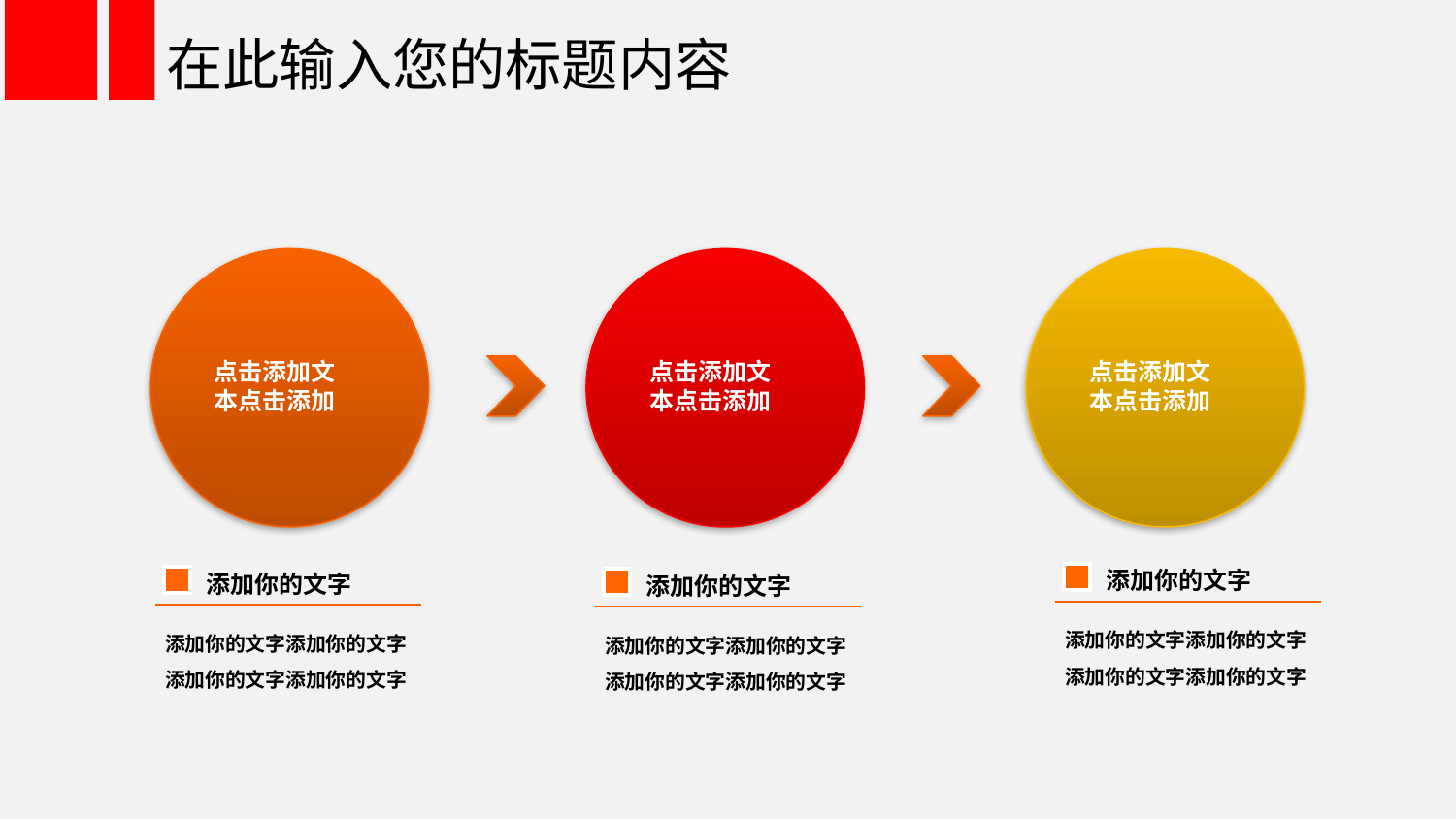

在此输入您的标题内容

点击添加文本点击添加
点击添加文本点击添加
点击添加文本点击添加

添加你的文字
添加你的文字
添加你的文字

添加你的文字添加你的文字添加你的文字添加你的文字
添加你的文字添加你的文字添加你的文字添加你的文字
添加你的文字添加你的文字添加你的文字添加你的文字